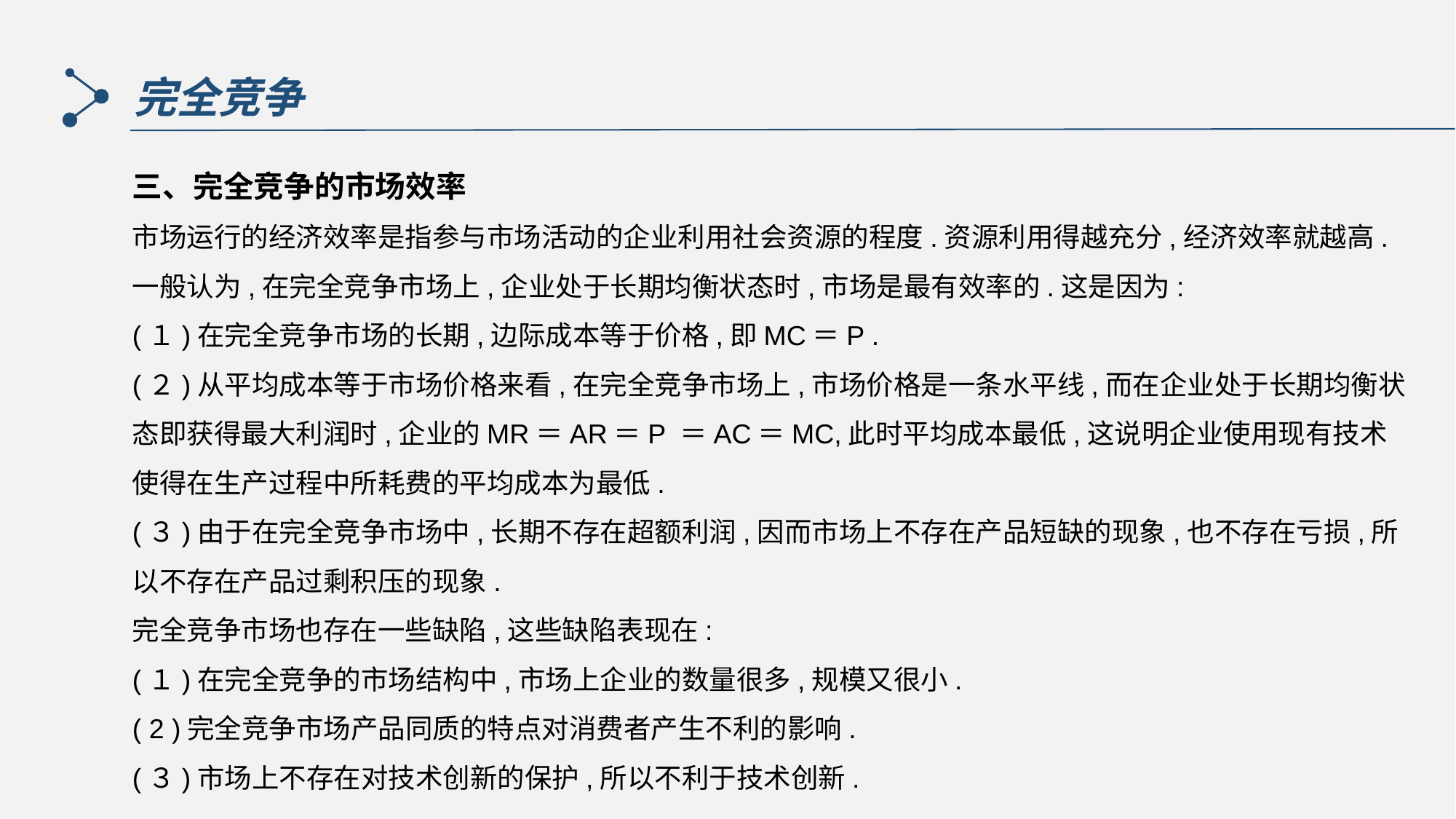

完全竞争
三、完全竞争的市场效率
市场运行的经济效率是指参与市场活动的企业利用社会资源的程度.资源利用得越充分,经济效率就越高.一般认为,在完全竞争市场上,企业处于长期均衡状态时,市场是最有效率的.这是因为:
(１)在完全竞争市场的长期,边际成本等于价格,即MC＝P .
(２)从平均成本等于市场价格来看,在完全竞争市场上,市场价格是一条水平线,而在企业处于长期均衡状态即获得最大利润时,企业的MR＝AR＝P ＝AC＝MC,此时平均成本最低,这说明企业使用现有技术使得在生产过程中所耗费的平均成本为最低.
(３)由于在完全竞争市场中,长期不存在超额利润,因而市场上不存在产品短缺的现象,也不存在亏损,所以不存在产品过剩积压的现象.
完全竞争市场也存在一些缺陷,这些缺陷表现在:
(１)在完全竞争的市场结构中,市场上企业的数量很多,规模又很小.
( 2 )完全竞争市场产品同质的特点对消费者产生不利的影响.
(３)市场上不存在对技术创新的保护,所以不利于技术创新.